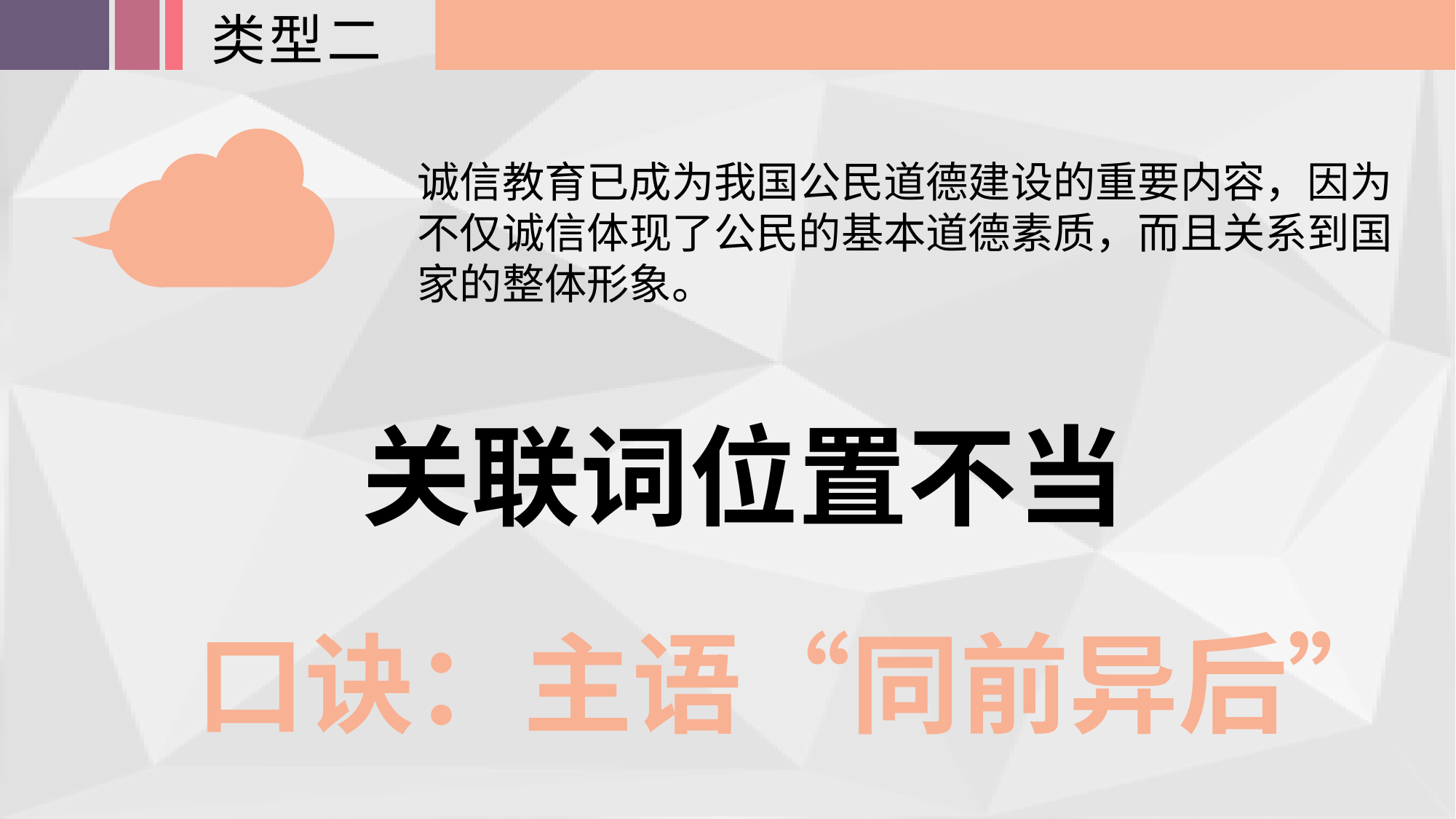

类型二

诚信教育已成为我国公民道德建设的重要内容，因为不仅诚信体现了公民的基本道德素质，而且关系到国家的整体形象。
关联词位置不当
口诀：主语“同前异后”